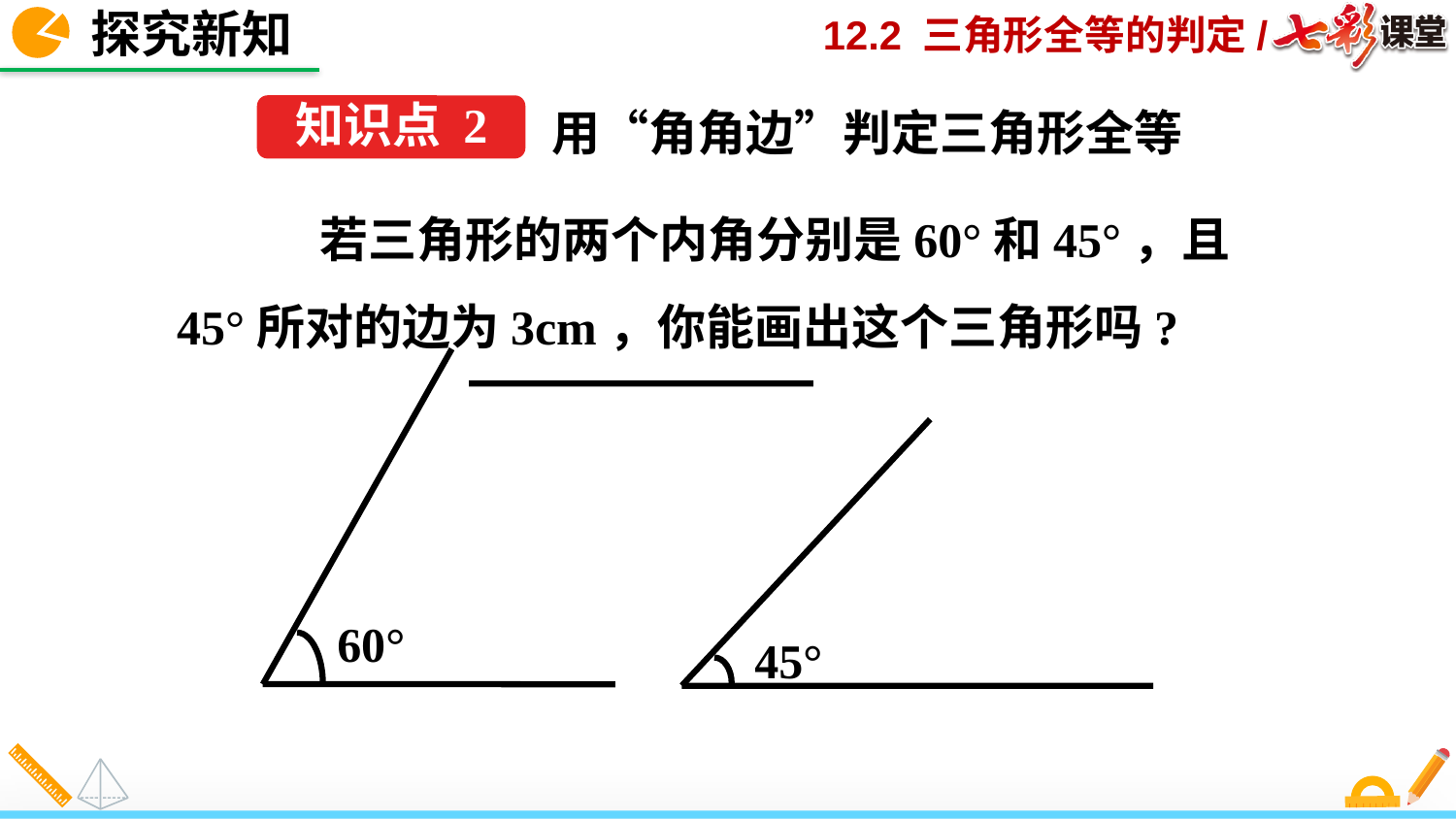

探究新知

用“角角边”判定三角形全等

知识点 2
            若三角形的两个内角分别是60°和45°，且45°所对的边为3cm，你能画出这个三角形吗?

60°

45°